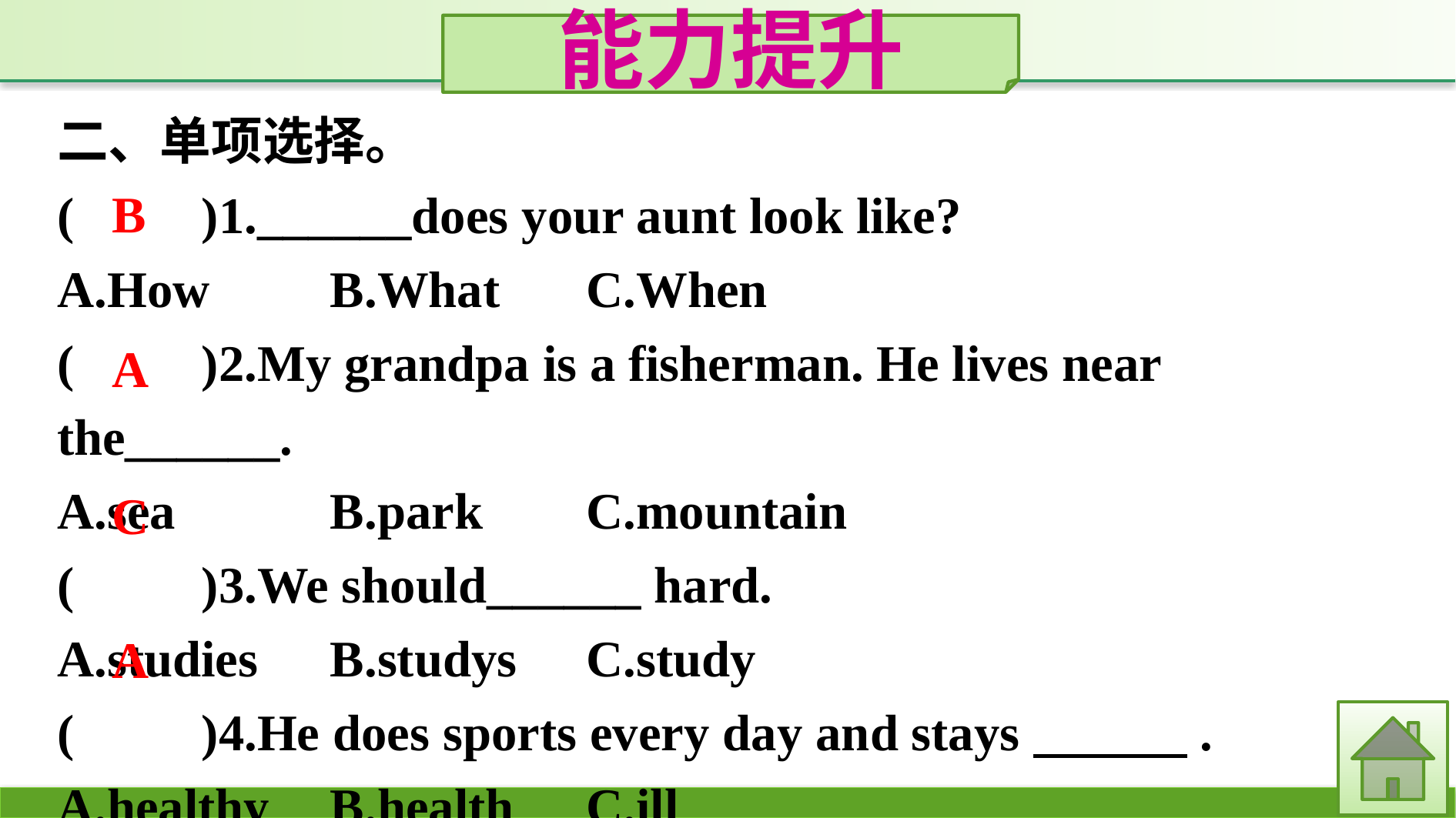

能力提升
二、单项选择。
(　　)1.______does your aunt look like?
A.How	B.What	C.When
(　　)2.My grandpa is a fisherman. He lives near the______.
A.sea		B.park	C.mountain
(　　)3.We should______ hard.
A.studies	B.studys	C.study
(　　)4.He does sports every day and stays　　　.
A.healthy	B.health	C.ill
B
A
C
A